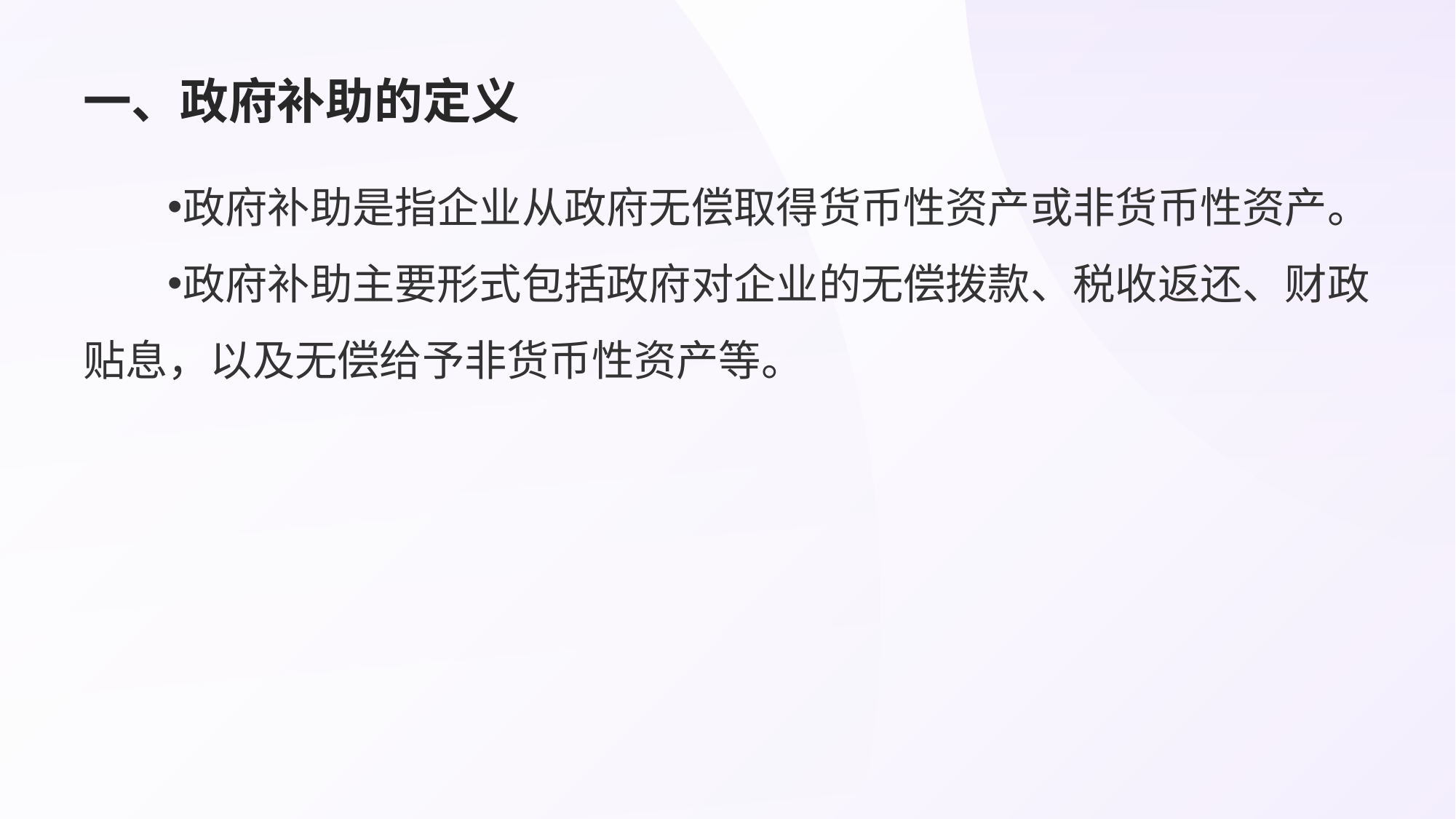

# 一、政府补助的定义
政府补助是指企业从政府无偿取得货币性资产或非货币性资产。
政府补助主要形式包括政府对企业的无偿拨款、税收返还、财政贴息，以及无偿给予非货币性资产等。